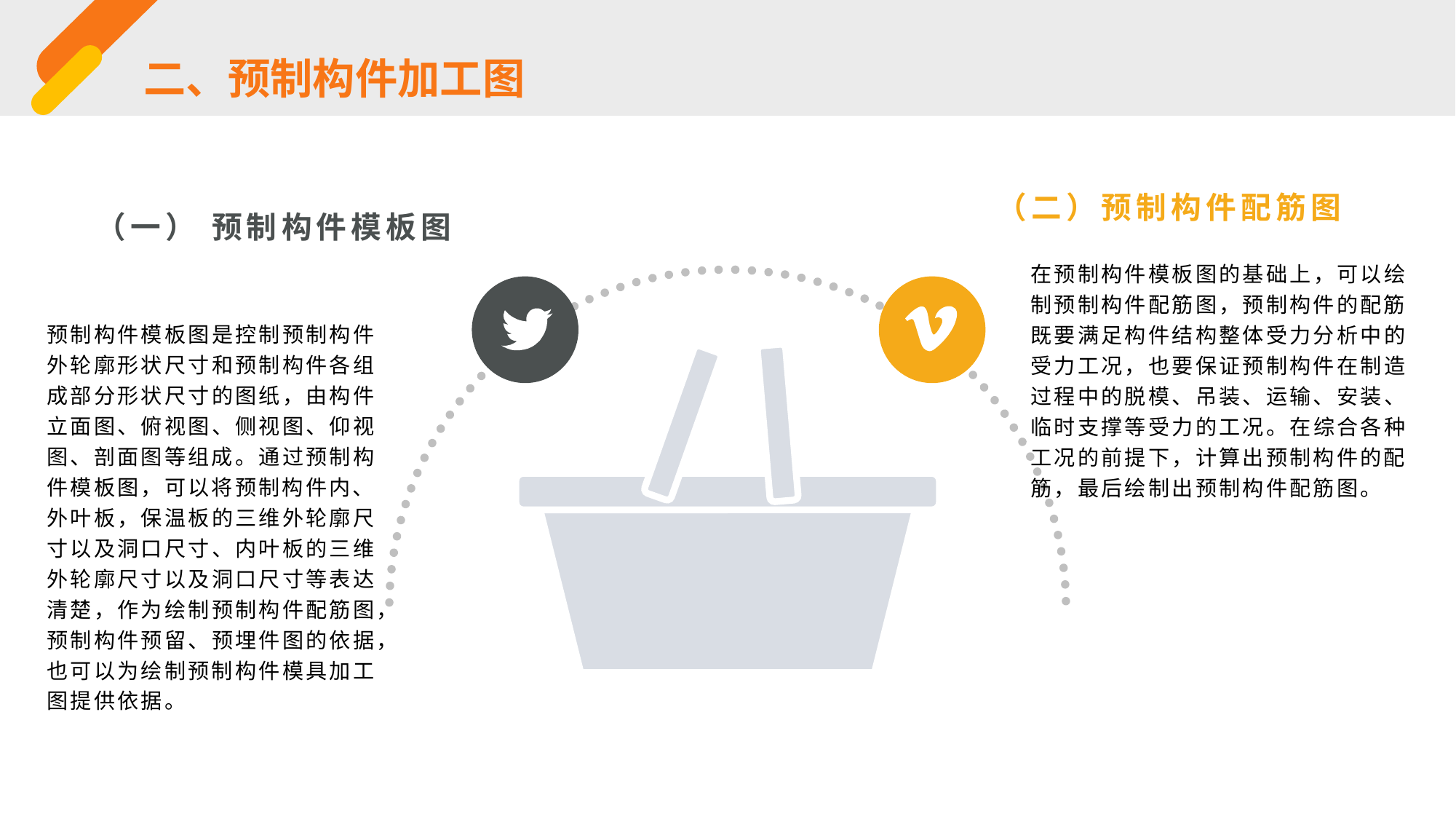

二、预制构件加工图
（二）预制构件配筋图
（一） 预制构件模板图
在预制构件模板图的基础上，可以绘制预制构件配筋图，预制构件的配筋既要满足构件结构整体受力分析中的受力工况，也要保证预制构件在制造过程中的脱模、吊装、运输、安装、临时支撑等受力的工况。在综合各种工况的前提下，计算出预制构件的配筋，最后绘制出预制构件配筋图。

预制构件模板图是控制预制构件外轮廓形状尺寸和预制构件各组成部分形状尺寸的图纸，由构件立面图、俯视图、侧视图、仰视图、剖面图等组成。通过预制构件模板图，可以将预制构件内、外叶板，保温板的三维外轮廓尺寸以及洞口尺寸、内叶板的三维外轮廓尺寸以及洞口尺寸等表达清楚，作为绘制预制构件配筋图，预制构件预留、预埋件图的依据，也可以为绘制预制构件模具加工图提供依据。